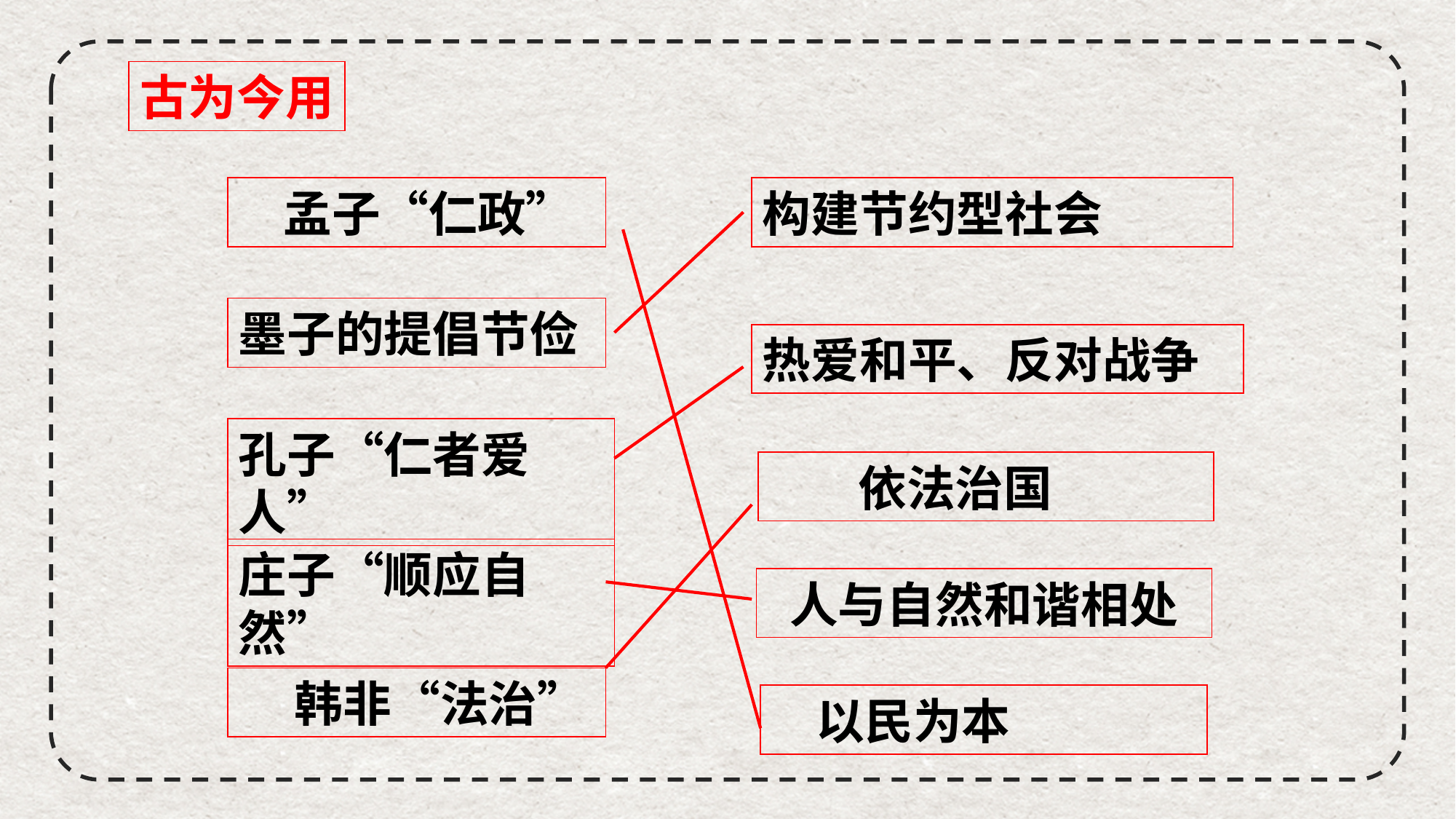

古为今用
   孟子“仁政”
构建节约型社会

墨子的提倡节俭
热爱和平、反对战争

孔子“仁者爱人”
       依法治国

庄子“顺应自然”
 人与自然和谐相处

    韩非“法治”
   以民为本